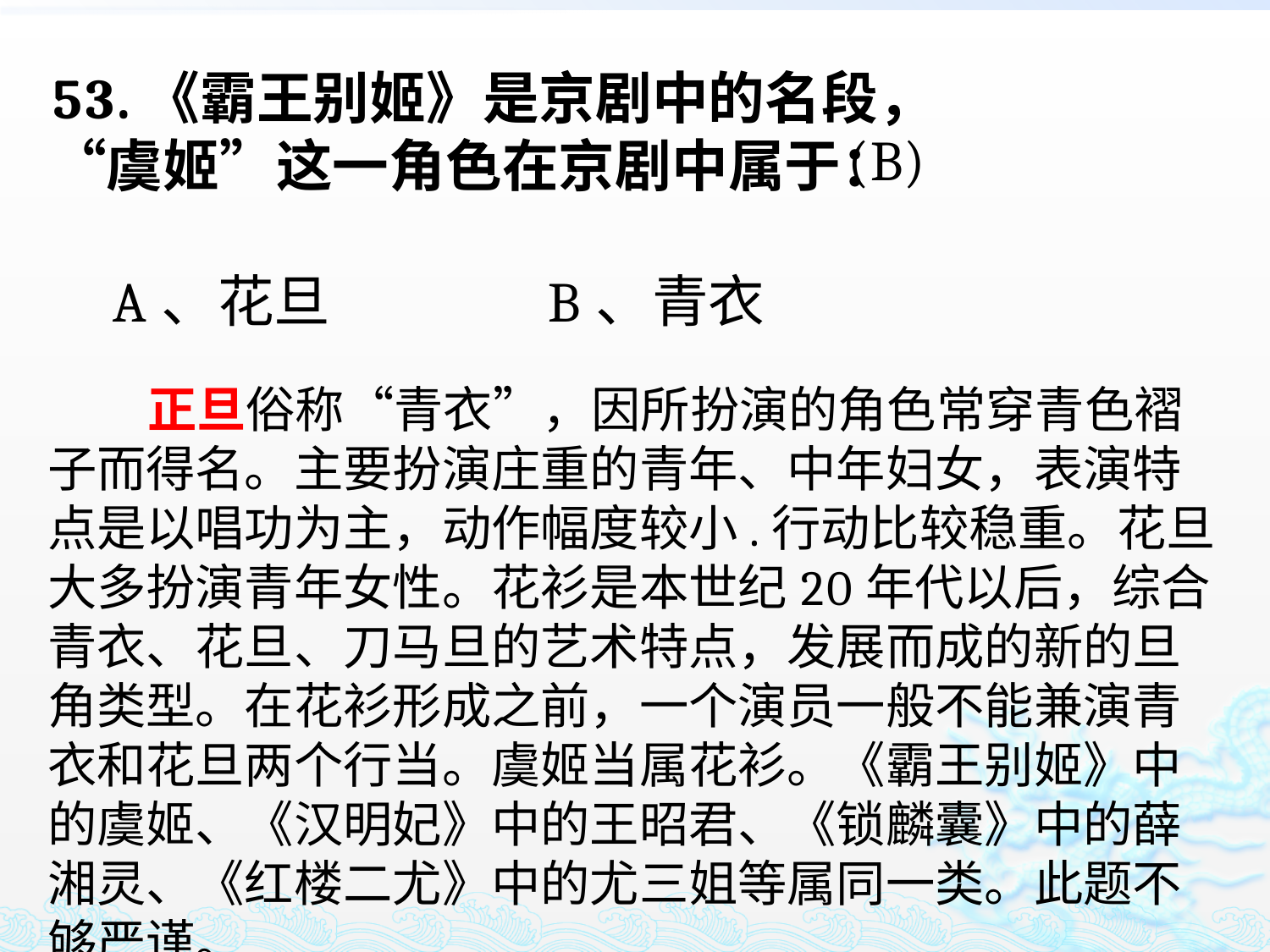

53.《霸王别姬》是京剧中的名段，“虞姬”这一角色在京剧中属于：

     A、花旦                B、青衣
(B)
        正旦俗称“青衣”，因所扮演的角色常穿青色褶子而得名。主要扮演庄重的青年、中年妇女，表演特点是以唱功为主，动作幅度较小.行动比较稳重。花旦大多扮演青年女性。花衫是本世纪20年代以后，综合青衣、花旦、刀马旦的艺术特点，发展而成的新的旦角类型。在花衫形成之前，一个演员一般不能兼演青衣和花旦两个行当。虞姬当属花衫。《霸王别姬》中的虞姬、《汉明妃》中的王昭君、《锁麟囊》中的薛湘灵、《红楼二尤》中的尤三姐等属同一类。此题不够严谨。